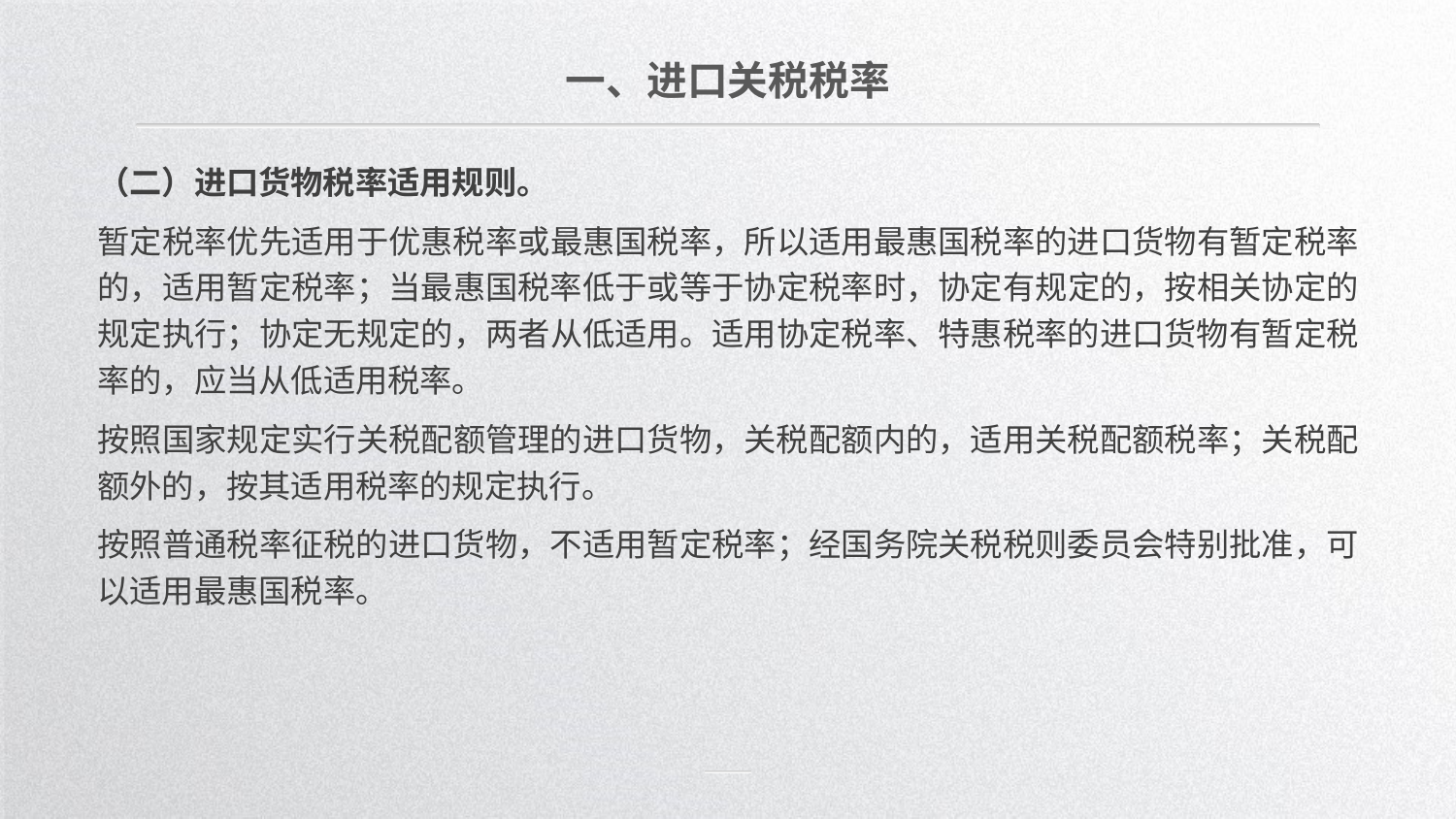

一、进口关税税率
（二）进口货物税率适用规则。
暂定税率优先适用于优惠税率或最惠国税率，所以适用最惠国税率的进口货物有暂定税率的，适用暂定税率；当最惠国税率低于或等于协定税率时，协定有规定的，按相关协定的规定执行；协定无规定的，两者从低适用。适用协定税率、特惠税率的进口货物有暂定税率的，应当从低适用税率。
按照国家规定实行关税配额管理的进口货物，关税配额内的，适用关税配额税率；关税配额外的，按其适用税率的规定执行。
按照普通税率征税的进口货物，不适用暂定税率；经国务院关税税则委员会特别批准，可以适用最惠国税率。